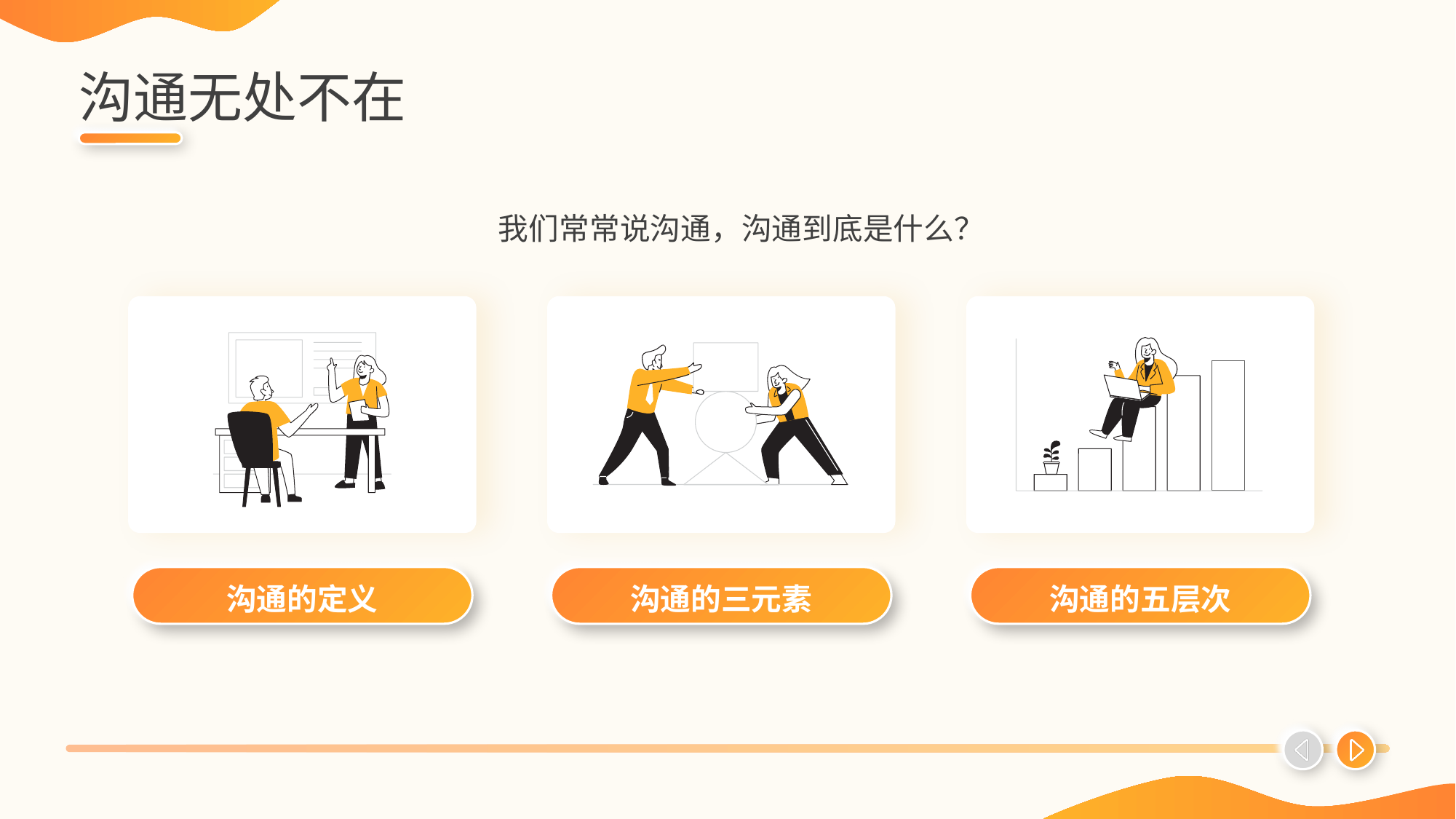

# 沟通无处不在
我们常常说沟通，沟通到底是什么？

沟通的定义
沟通的三元素
沟通的五层次